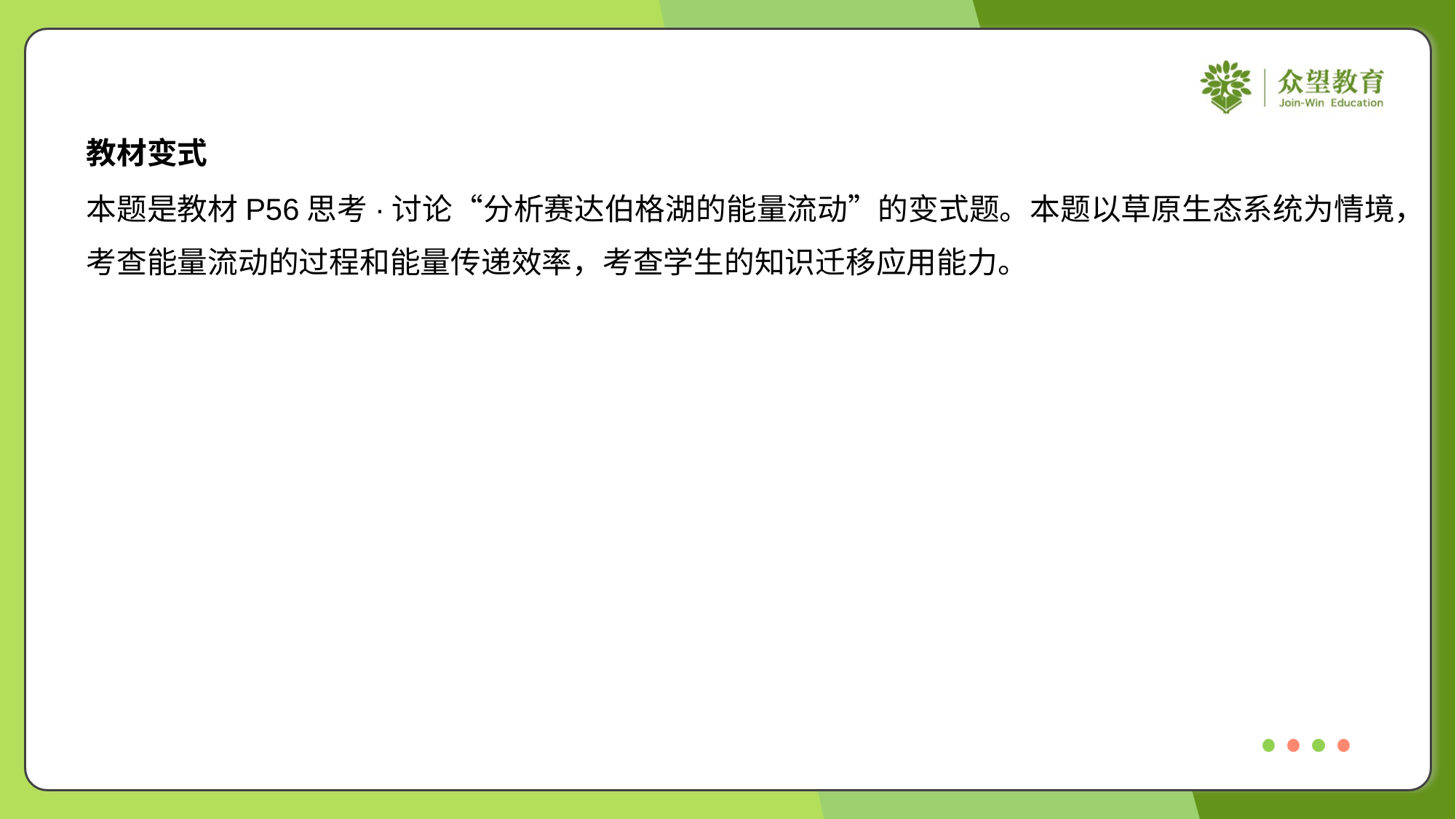

教材变式
本题是教材P56思考·讨论“分析赛达伯格湖的能量流动”的变式题。本题以草原生态系统为情境，
考查能量流动的过程和能量传递效率，考查学生的知识迁移应用能力。